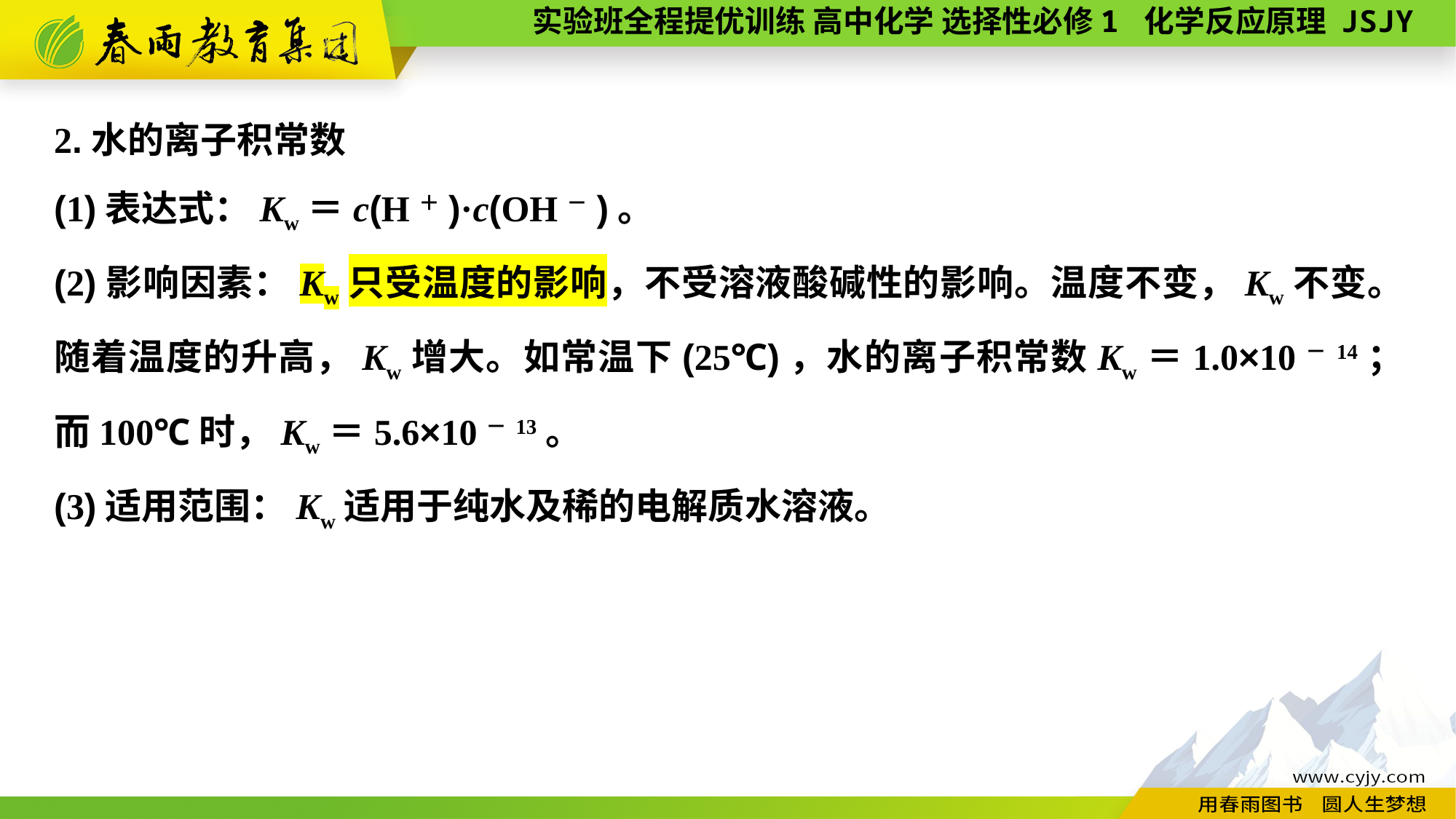

2.水的离子积常数
(1)表达式：Kw＝c(H＋)·c(OH－)。
(2)影响因素：Kw只受温度的影响，不受溶液酸碱性的影响。温度不变，Kw不变。随着温度的升高，Kw增大。如常温下(25℃)，水的离子积常数Kw＝1.0×10－14；而100℃时，Kw＝5.6×10－13。
(3)适用范围：Kw适用于纯水及稀的电解质水溶液。